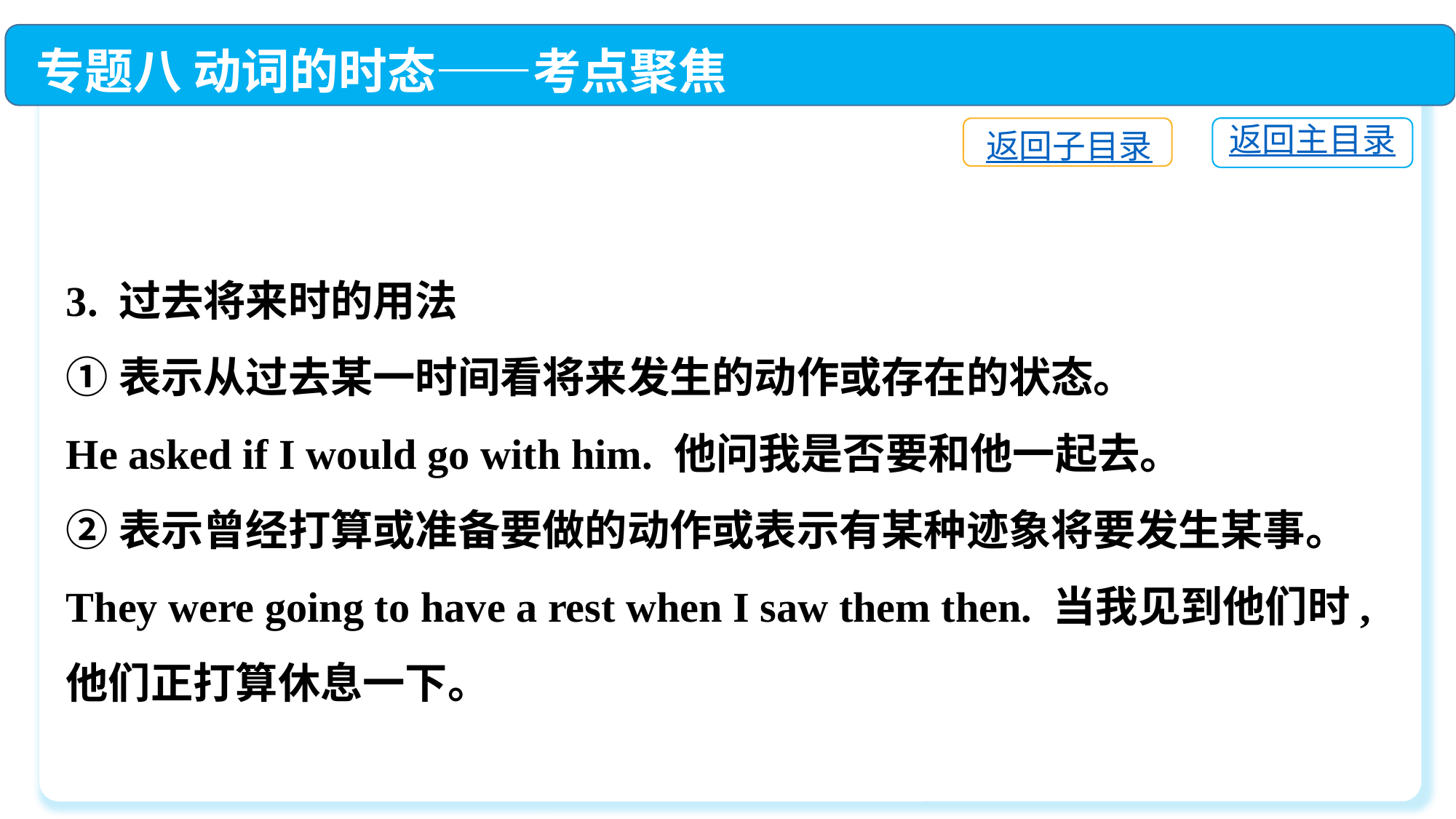

专题八 动词的时态——考点聚焦

返回主目录

返回子目录

3. 过去将来时的用法
①表示从过去某一时间看将来发生的动作或存在的状态。
He asked if I would go with him. 他问我是否要和他一起去。
②表示曾经打算或准备要做的动作或表示有某种迹象将要发生某事。
They were going to have a rest when I saw them then. 当我见到他们时,他们正打算休息一下。